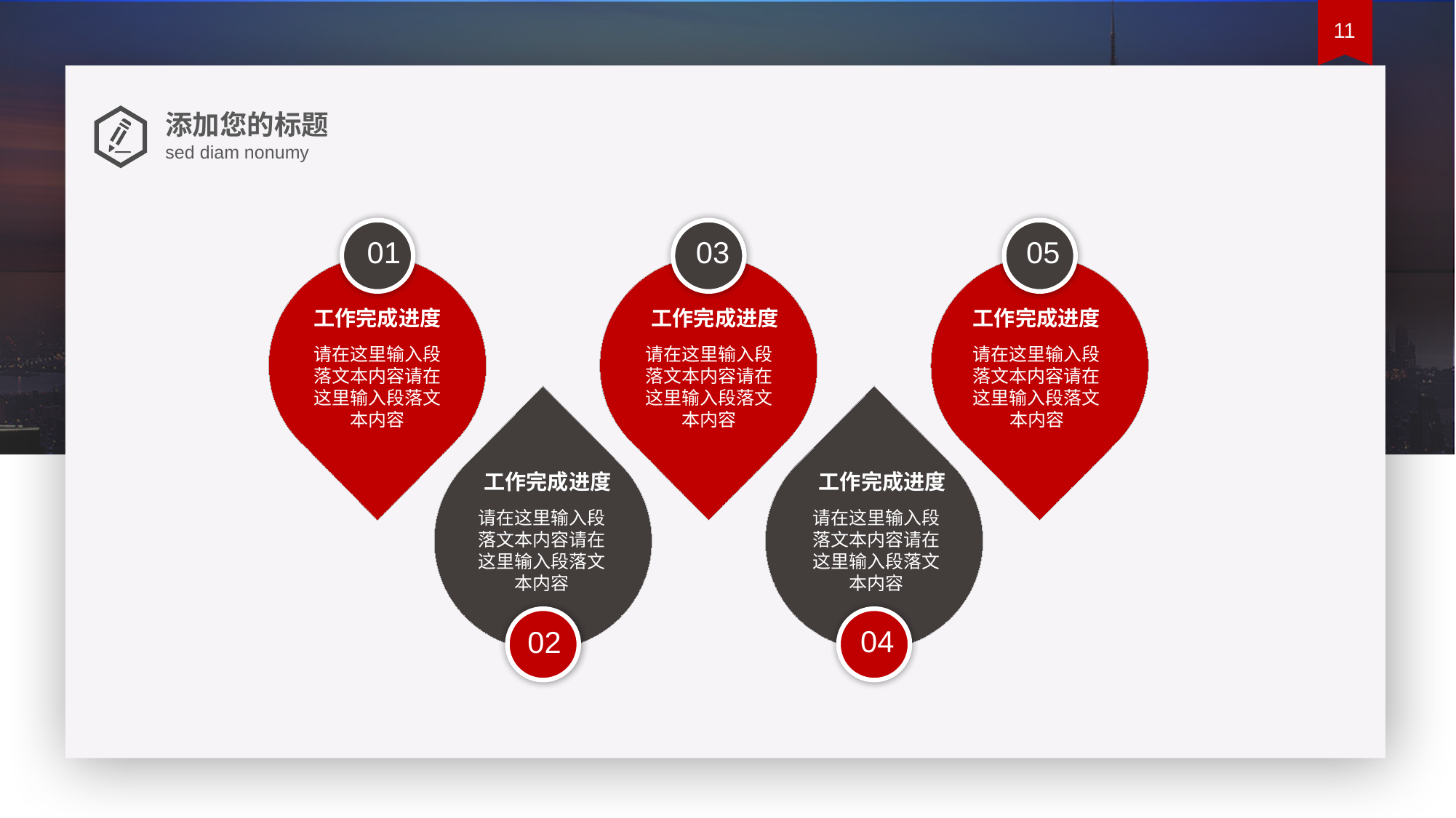

添加您的标题
sed diam nonumy

01

工作完成进度
请在这里输入段落文本内容请在这里输入段落文本内容

03

工作完成进度
请在这里输入段落文本内容请在这里输入段落文本内容

05

工作完成进度
请在这里输入段落文本内容请在这里输入段落文本内容

工作完成进度
请在这里输入段落文本内容请在这里输入段落文本内容

02

工作完成进度
请在这里输入段落文本内容请在这里输入段落文本内容

04